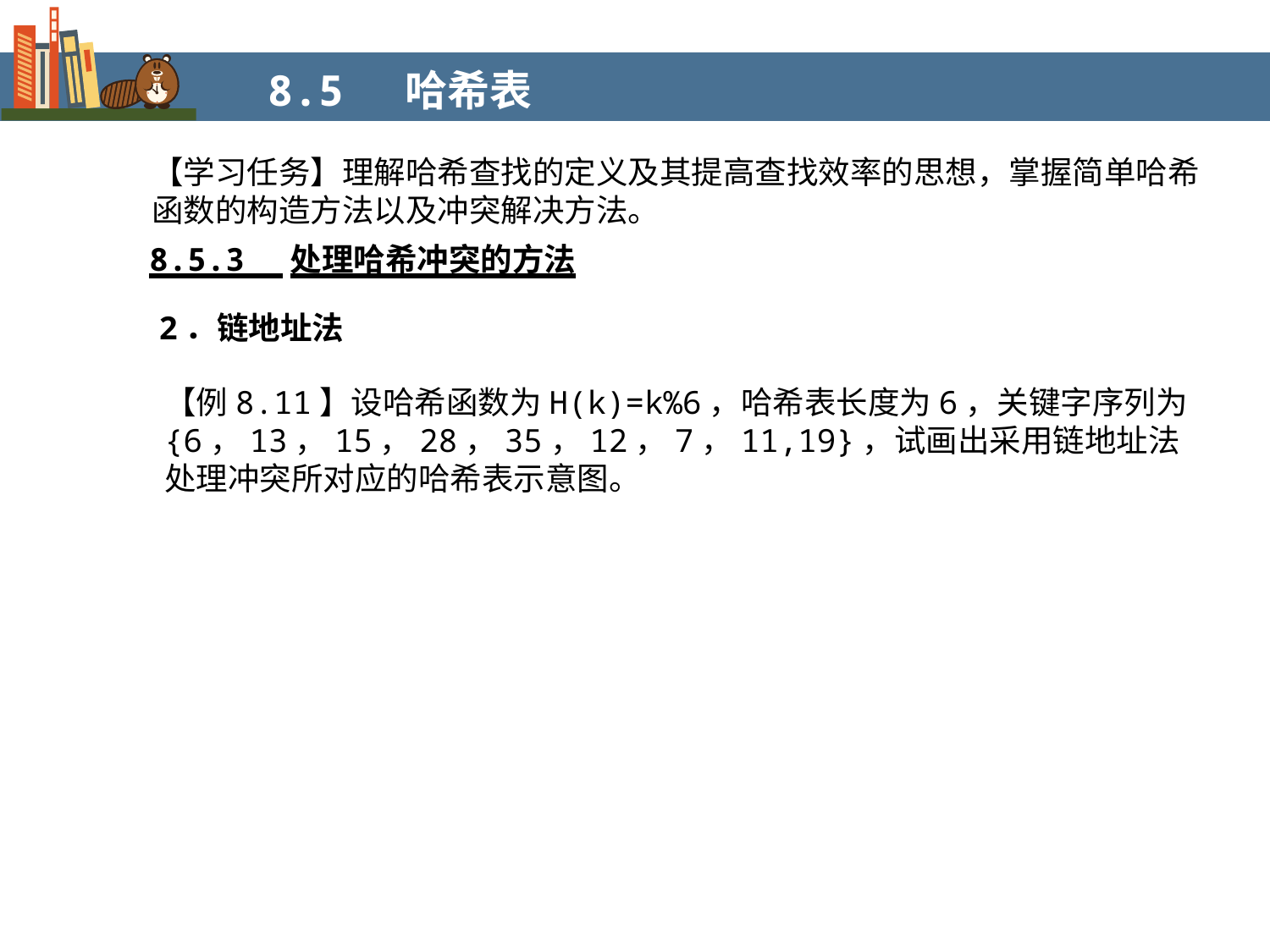

8.5  哈希表
【学习任务】理解哈希查找的定义及其提高查找效率的思想，掌握简单哈希函数的构造方法以及冲突解决方法。
8.5.3  处理哈希冲突的方法

2．链地址法
【例8.11】设哈希函数为H(k)=k%6，哈希表长度为6，关键字序列为{6，13，15，28，35，12，7，11,19}，试画出采用链地址法处理冲突所对应的哈希表示意图。